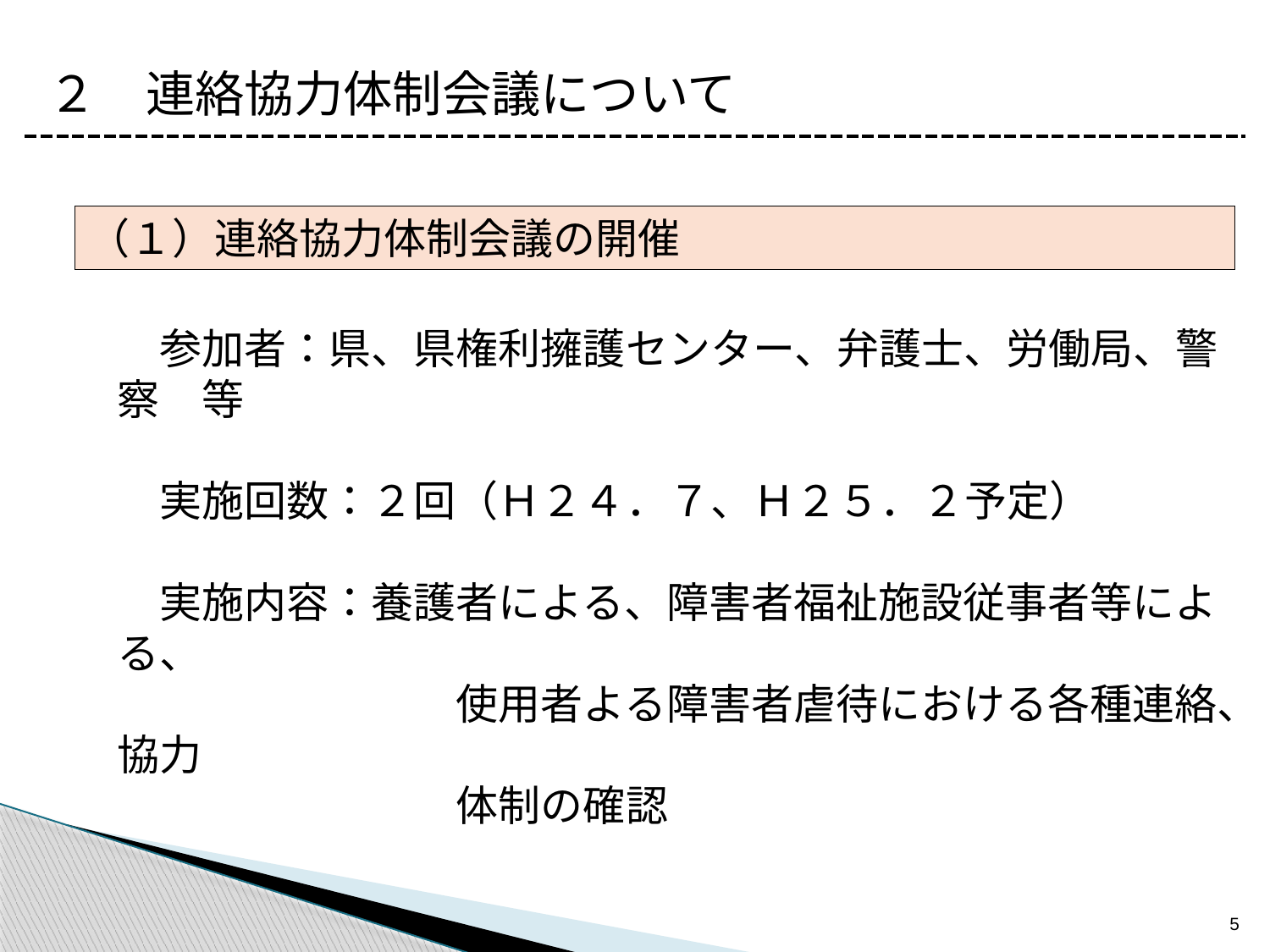

２　連絡協力体制会議について
（１）連絡協力体制会議の開催
　参加者：県、県権利擁護センター、弁護士、労働局、警察　等

　実施回数：２回（Ｈ２４．７、Ｈ２５．２予定）

　実施内容：養護者による、障害者福祉施設従事者等による、
　　　　　　　　使用者よる障害者虐待における各種連絡、協力
　　　　　　　　体制の確認
5